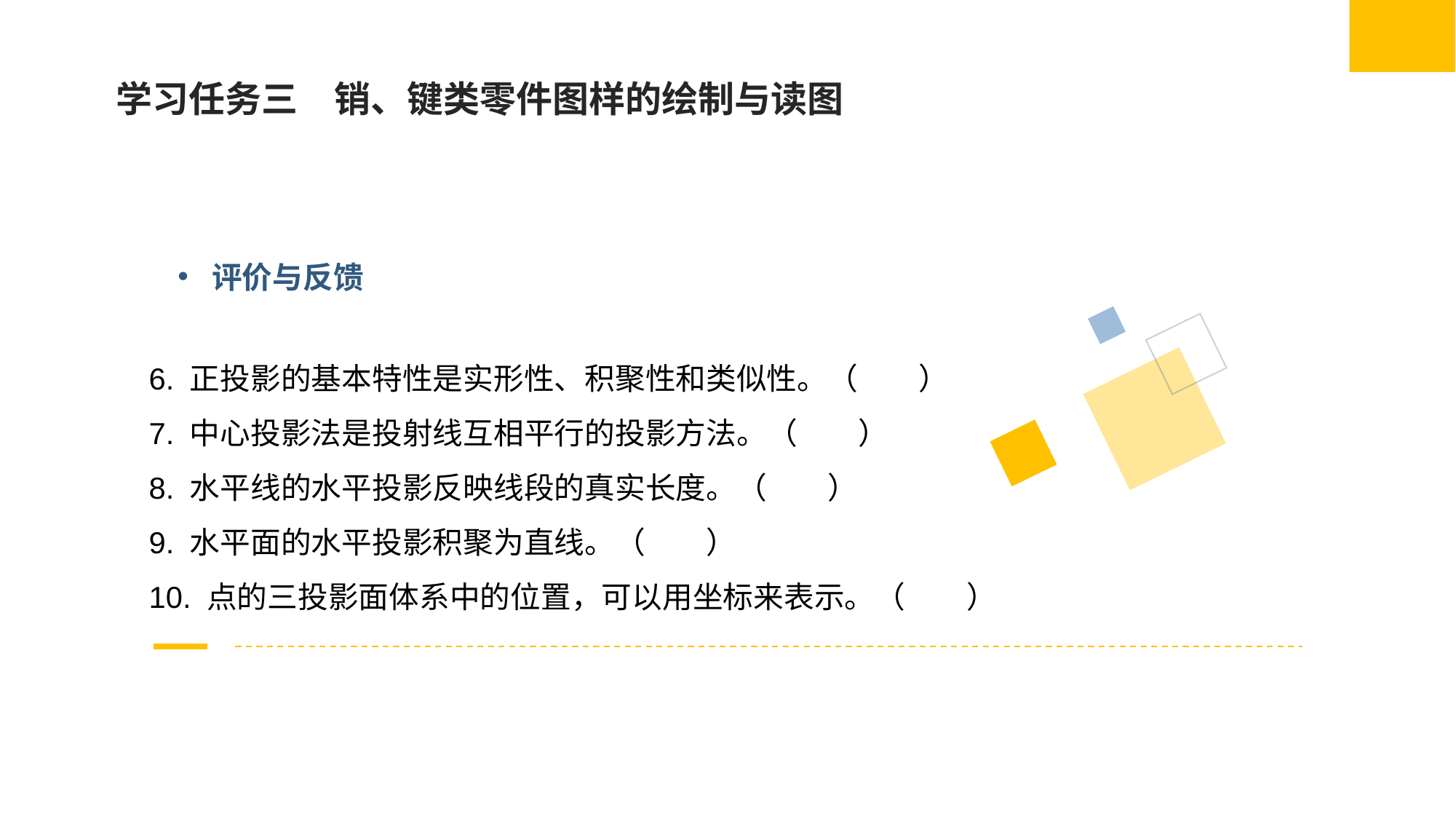

学习任务三　销、键类零件图样的绘制与读图

评价与反馈

6. 正投影的基本特性是实形性、积聚性和类似性。（　　）
7. 中心投影法是投射线互相平行的投影方法。（　　）
8. 水平线的水平投影反映线段的真实长度。（　　）
9. 水平面的水平投影积聚为直线。（　　）
10. 点的三投影面体系中的位置，可以用坐标来表示。（　　）